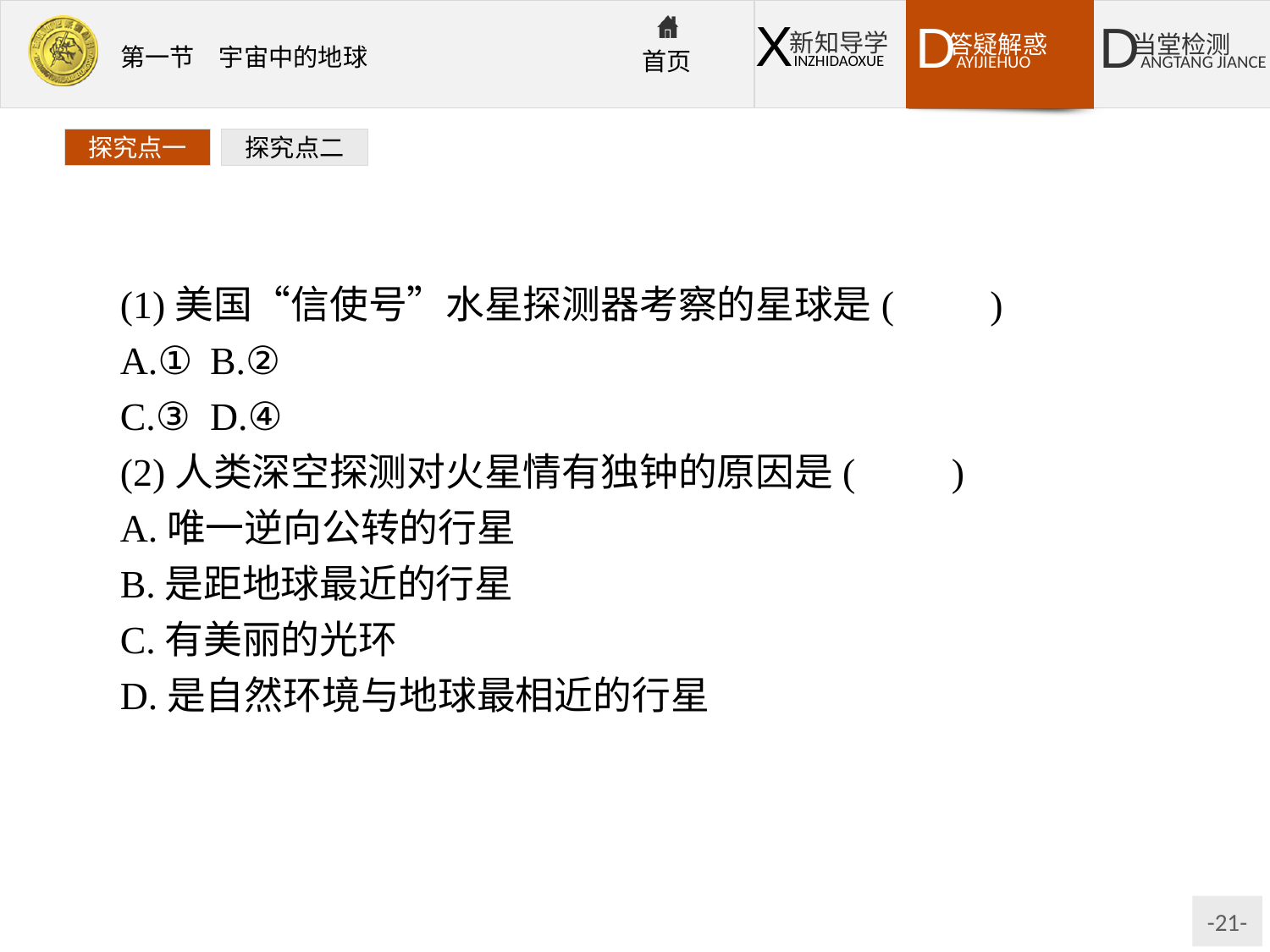

探究点一
探究点二
(1)美国“信使号”水星探测器考察的星球是(　　)
A.①	B.②
C.③	D.④
(2)人类深空探测对火星情有独钟的原因是(　　)
A.唯一逆向公转的行星
B.是距地球最近的行星
C.有美丽的光环
D.是自然环境与地球最相近的行星